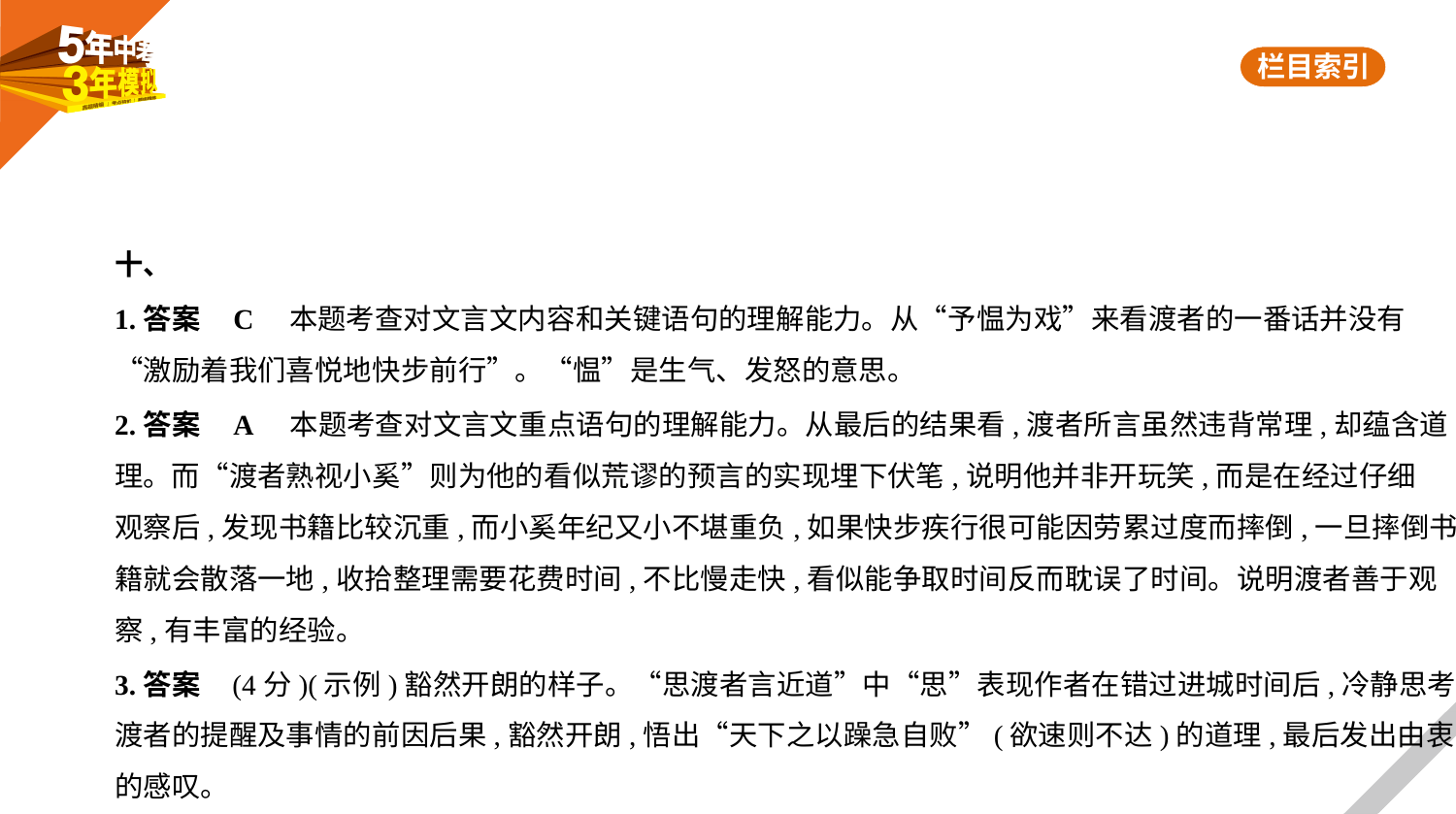

十、
1.答案    C　本题考查对文言文内容和关键语句的理解能力。从“予愠为戏”来看渡者的一番话并没有
“激励着我们喜悦地快步前行”。“愠”是生气、发怒的意思。
2.答案    A    本题考查对文言文重点语句的理解能力。从最后的结果看,渡者所言虽然违背常理,却蕴含道
理。而“渡者熟视小奚”则为他的看似荒谬的预言的实现埋下伏笔,说明他并非开玩笑,而是在经过仔细
观察后,发现书籍比较沉重,而小奚年纪又小不堪重负,如果快步疾行很可能因劳累过度而摔倒,一旦摔倒书
籍就会散落一地,收拾整理需要花费时间,不比慢走快,看似能争取时间反而耽误了时间。说明渡者善于观
察,有丰富的经验。
3.答案    (4分)(示例)豁然开朗的样子。“思渡者言近道”中“思”表现作者在错过进城时间后,冷静思考
渡者的提醒及事情的前因后果,豁然开朗,悟出“天下之以躁急自败”(欲速则不达)的道理,最后发出由衷
的感叹。